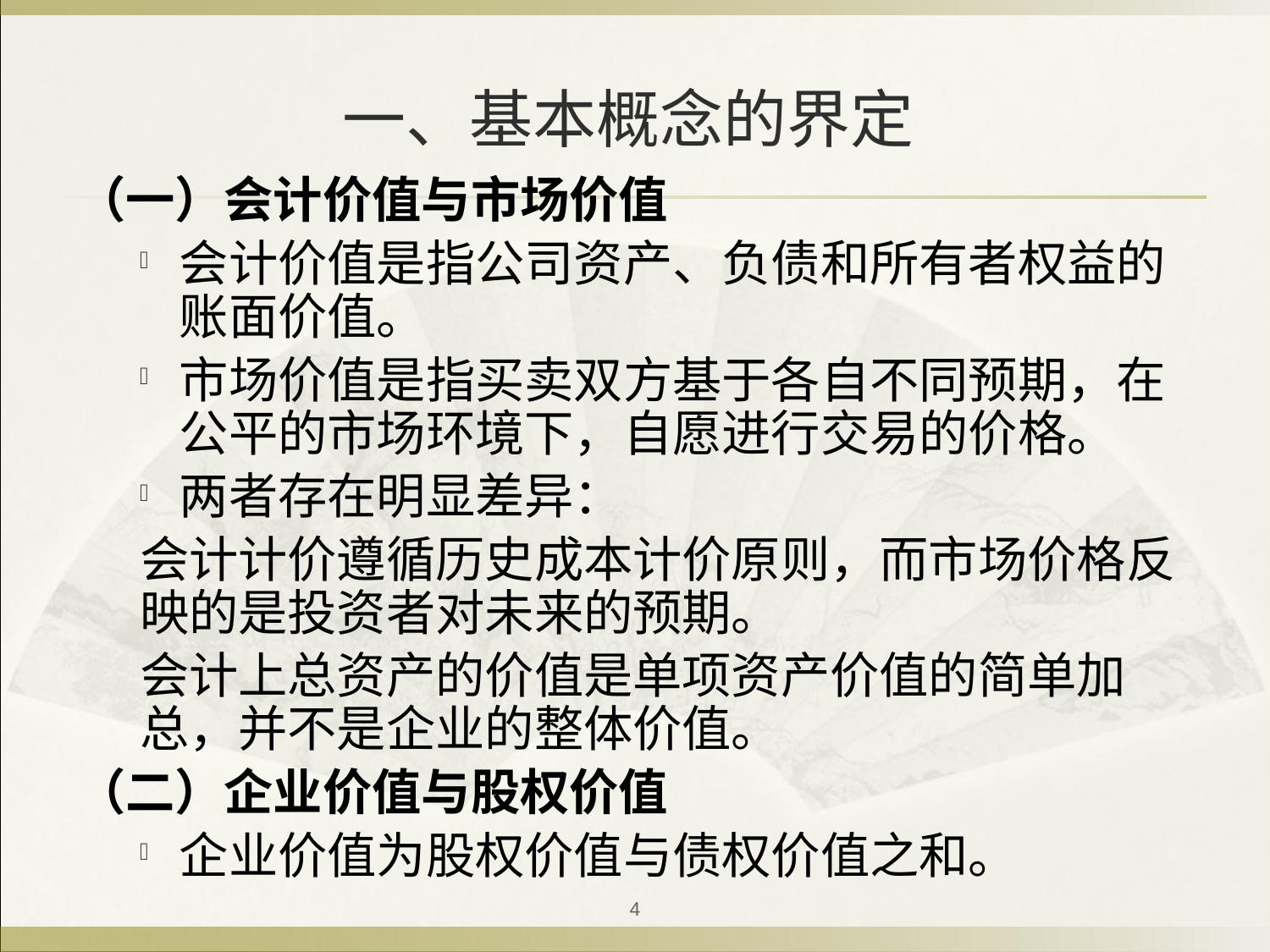

# 一、基本概念的界定
（一）会计价值与市场价值
会计价值是指公司资产、负债和所有者权益的账面价值。
市场价值是指买卖双方基于各自不同预期，在公平的市场环境下，自愿进行交易的价格。
两者存在明显差异：
会计计价遵循历史成本计价原则，而市场价格反映的是投资者对未来的预期。
会计上总资产的价值是单项资产价值的简单加总，并不是企业的整体价值。
（二）企业价值与股权价值
企业价值为股权价值与债权价值之和。
4